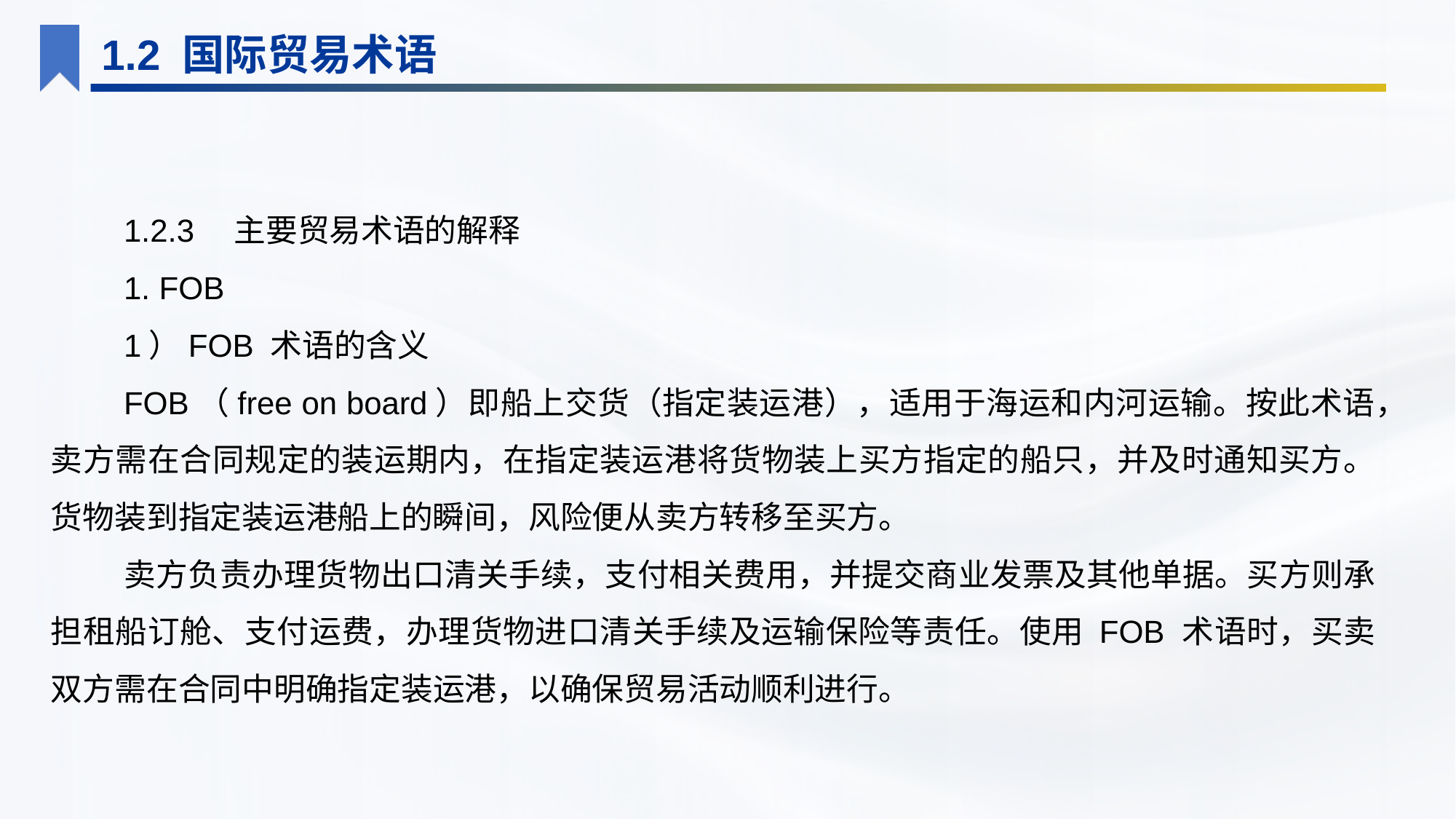

1.2 国际贸易术语
1.2.3　主要贸易术语的解释
1. FOB
1）FOB 术语的含义
FOB（free on board）即船上交货（指定装运港），适用于海运和内河运输。按此术语，卖方需在合同规定的装运期内，在指定装运港将货物装上买方指定的船只，并及时通知买方。货物装到指定装运港船上的瞬间，风险便从卖方转移至买方。
卖方负责办理货物出口清关手续，支付相关费用，并提交商业发票及其他单据。买方则承担租船订舱、支付运费，办理货物进口清关手续及运输保险等责任。使用 FOB 术语时，买卖双方需在合同中明确指定装运港，以确保贸易活动顺利进行。